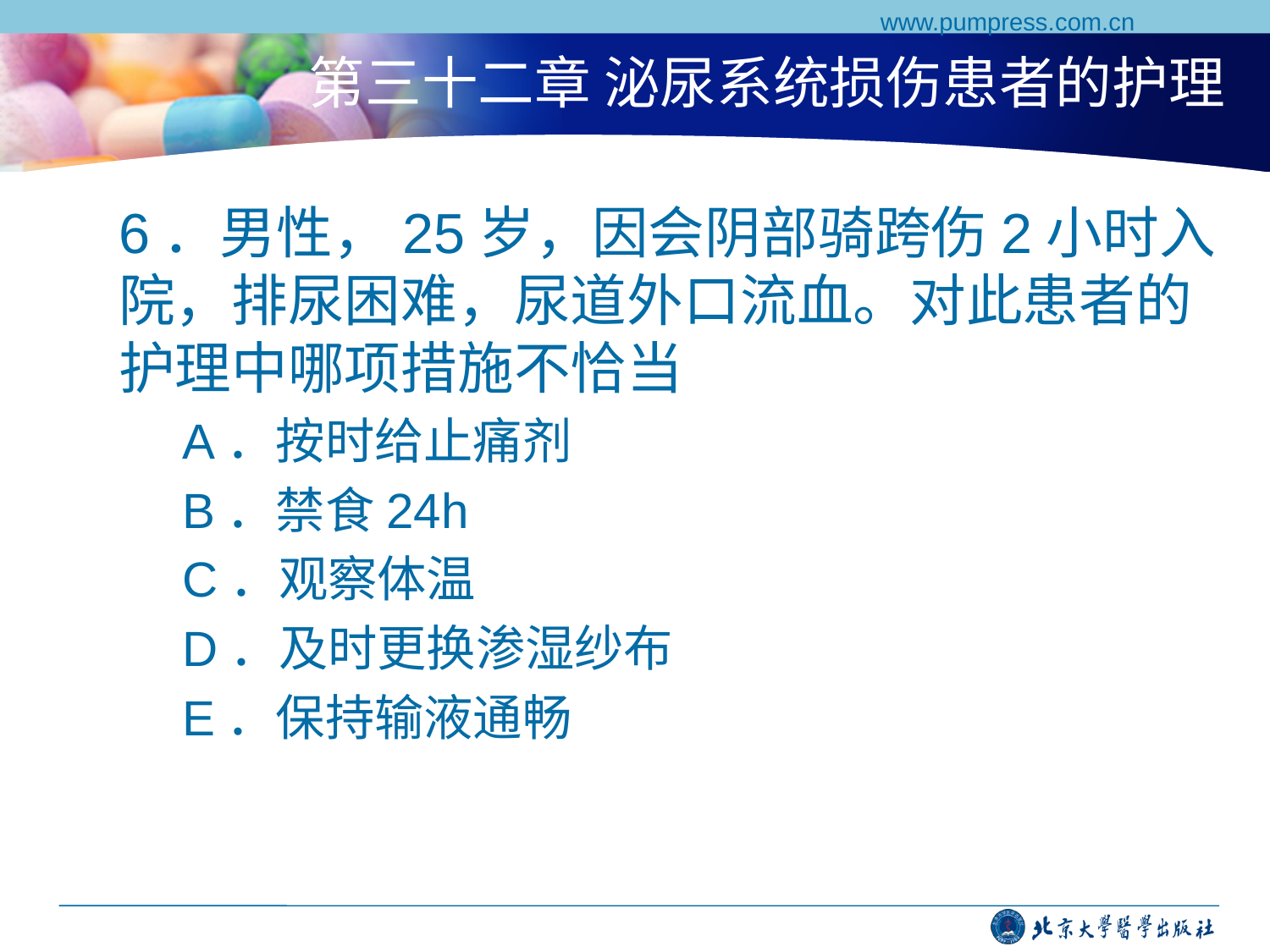

www.pumpress.com.cn
# 第三十二章 泌尿系统损伤患者的护理
6．男性，25岁，因会阴部骑跨伤2小时入院，排尿困难，尿道外口流血。对此患者的护理中哪项措施不恰当
A．按时给止痛剂
B．禁食24h
C．观察体温
D．及时更换渗湿纱布
E．保持输液通畅